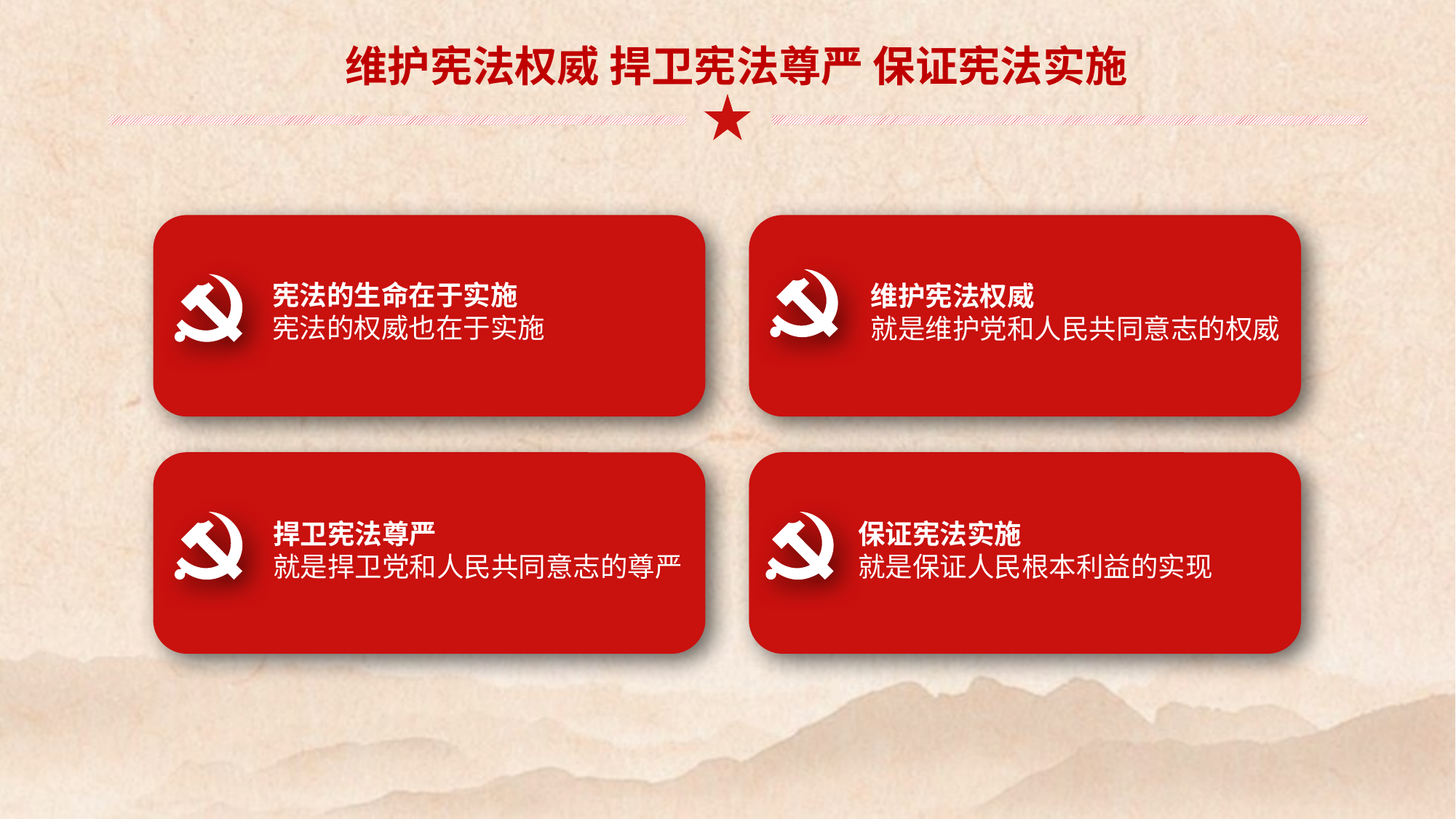

维护宪法权威 捍卫宪法尊严 保证宪法实施

宪法的生命在于实施
宪法的权威也在于实施

维护宪法权威
就是维护党和人民共同意志的权威

捍卫宪法尊严
就是捍卫党和人民共同意志的尊严

保证宪法实施
就是保证人民根本利益的实现